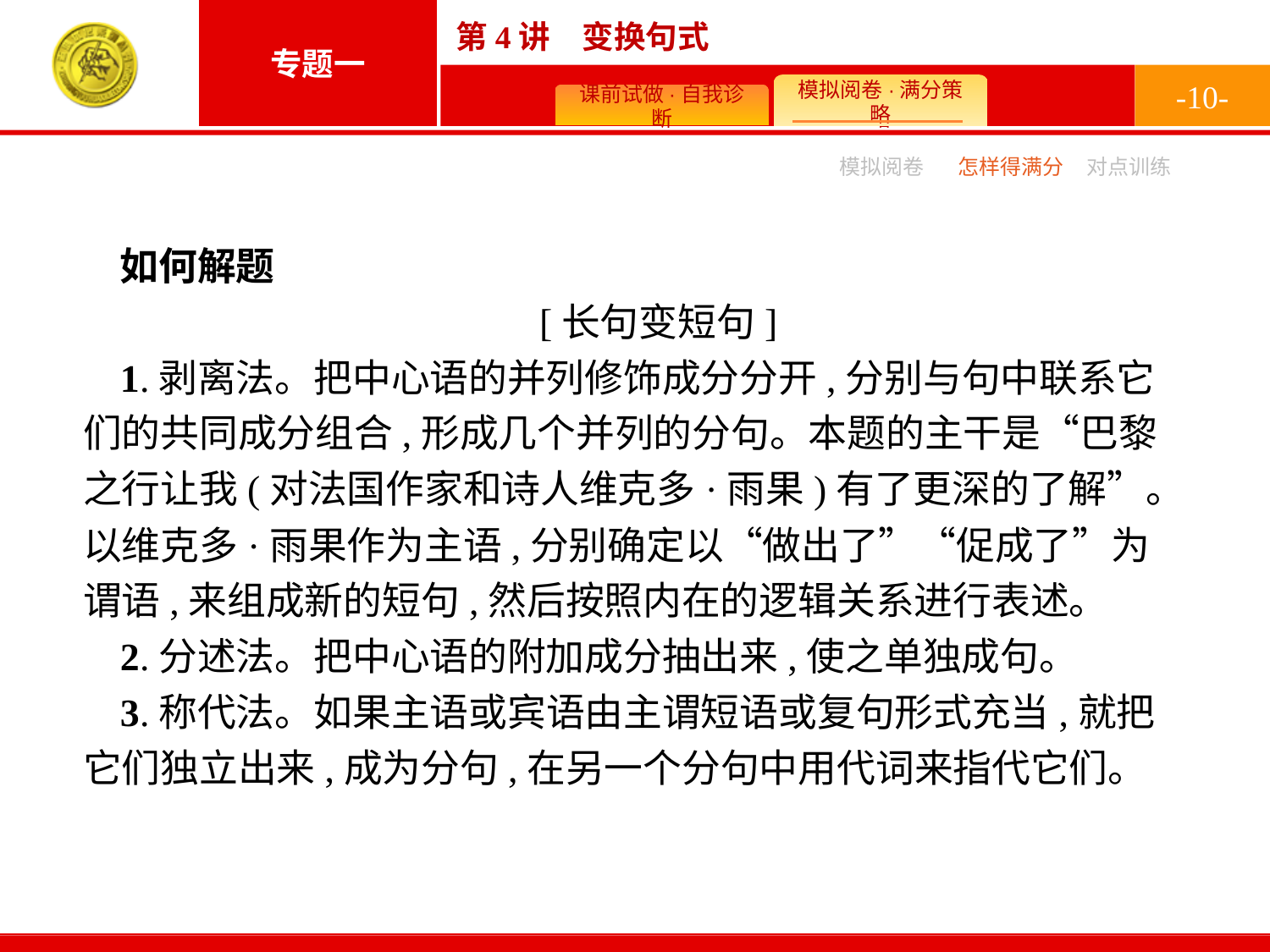

-10-
模拟阅卷
怎样得满分
对点训练
如何解题
 [长句变短句]
1.剥离法。把中心语的并列修饰成分分开,分别与句中联系它们的共同成分组合,形成几个并列的分句。本题的主干是“巴黎之行让我(对法国作家和诗人维克多·雨果)有了更深的了解”。以维克多·雨果作为主语,分别确定以“做出了”“促成了”为谓语,来组成新的短句,然后按照内在的逻辑关系进行表述。
2.分述法。把中心语的附加成分抽出来,使之单独成句。
3.称代法。如果主语或宾语由主谓短语或复句形式充当,就把它们独立出来,成为分句,在另一个分句中用代词来指代它们。